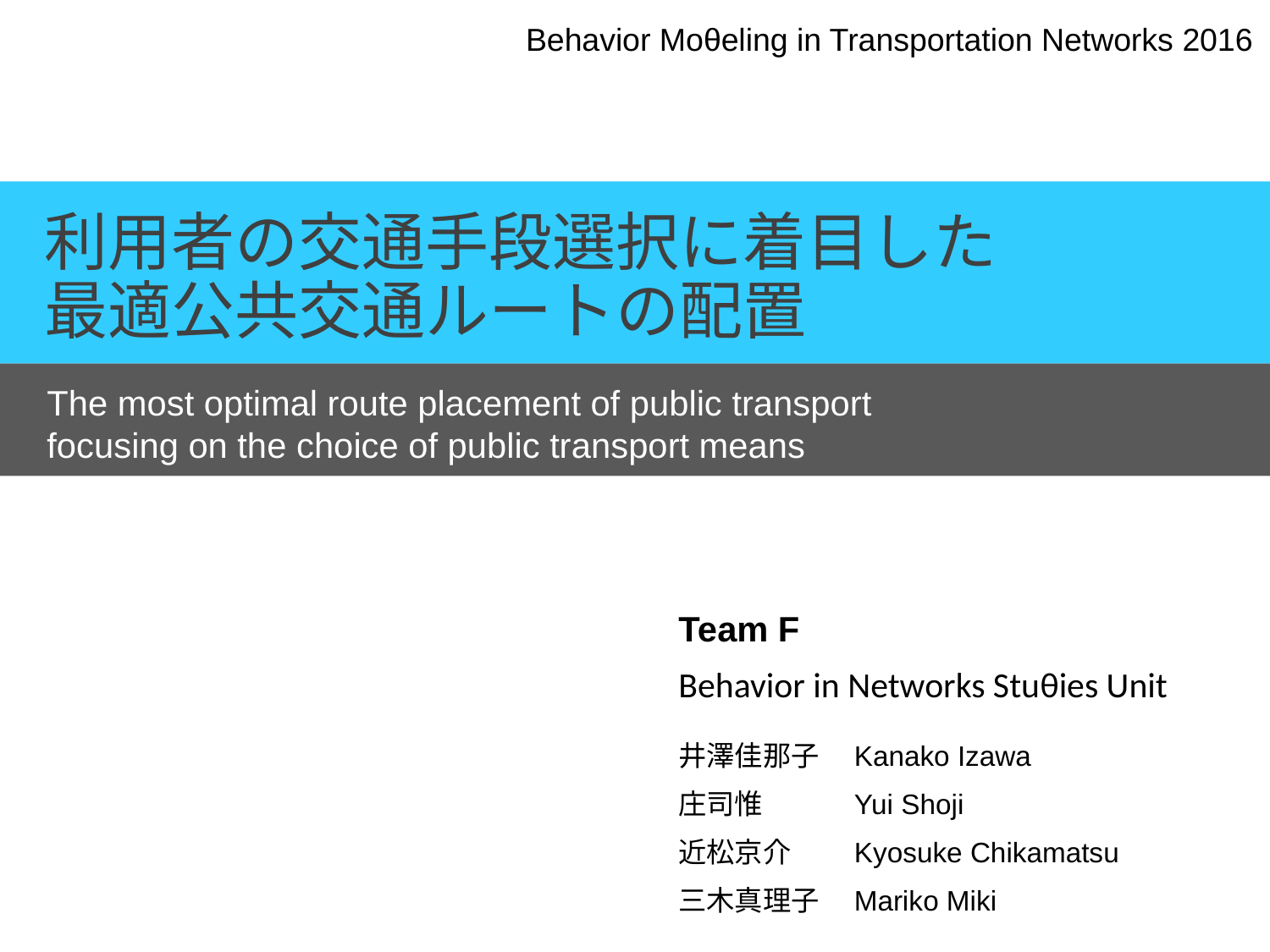

Behavior Moθeling in Transportation Networks 2016

# 利用者の交通手段選択に着目した 最適公共交通ルートの配置

The most optimal route placement of public transport
focusing on the choice of public transport means
Team F
Behavior in Networks Stuθies Unit

井澤佳那子　Kanako Izawa
庄司惟　　　Yui Shoji
近松京介　　Kyosuke Chikamatsu
三木真理子　Mariko Miki